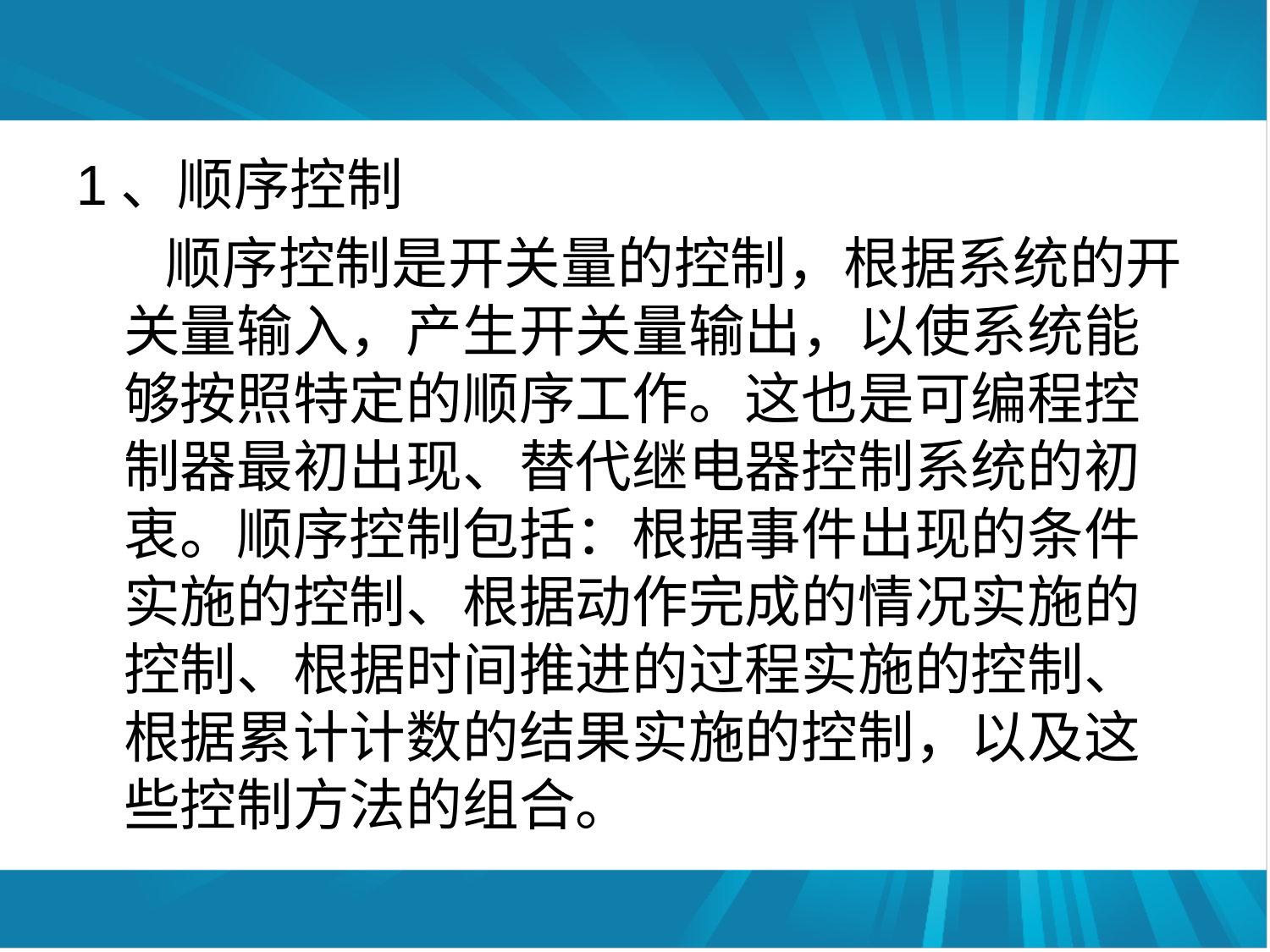

#
1、顺序控制
      顺序控制是开关量的控制，根据系统的开关量输入，产生开关量输出，以使系统能够按照特定的顺序工作。这也是可编程控制器最初出现、替代继电器控制系统的初衷。顺序控制包括：根据事件出现的条件实施的控制、根据动作完成的情况实施的控制、根据时间推进的过程实施的控制、根据累计计数的结果实施的控制，以及这些控制方法的组合。